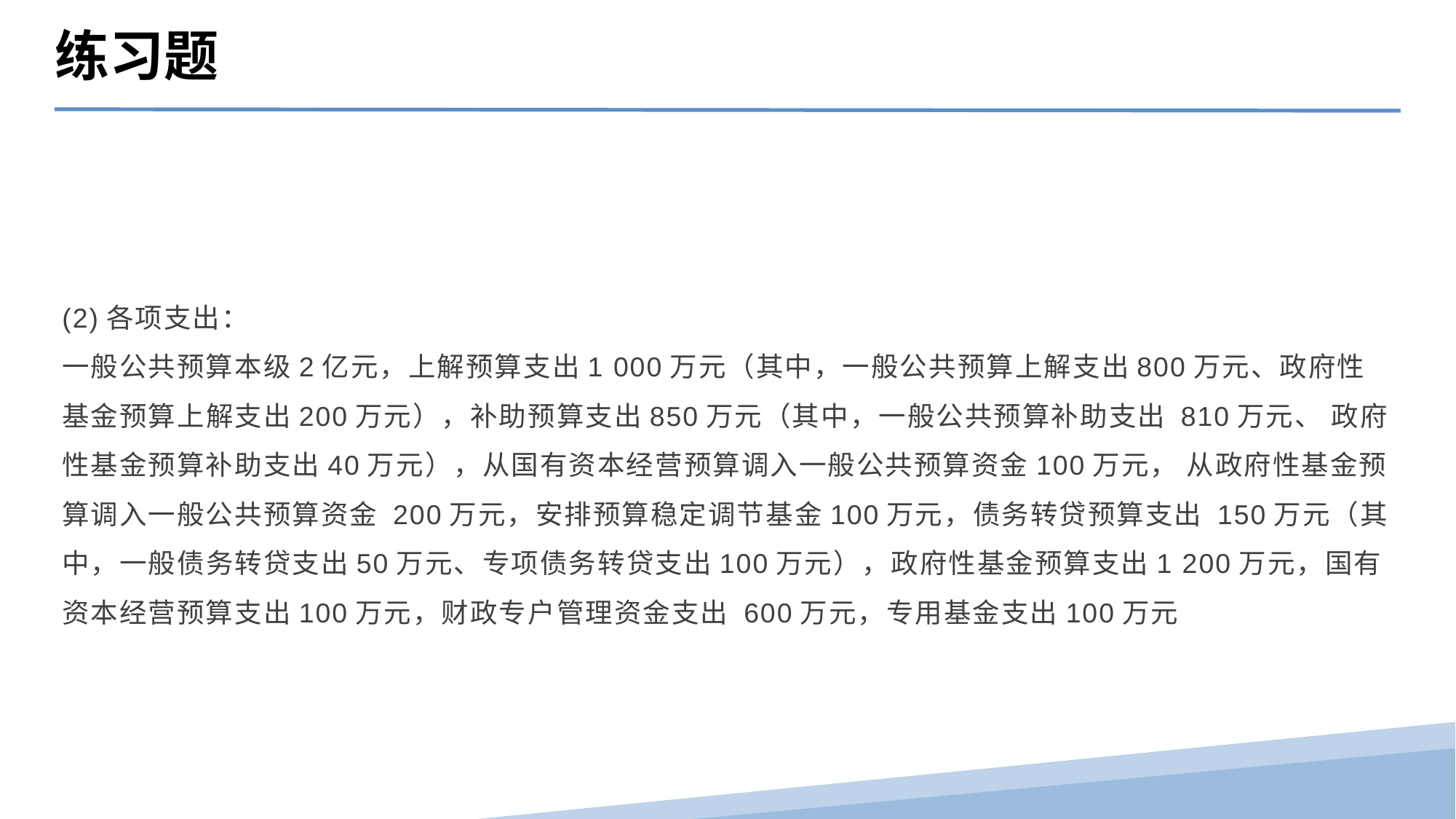

练习题
(2)各项支出：
一般公共预算本级2亿元，上解预算支出1 000万元（其中，一般公共预算上解支出800万元、政府性基金预算上解支出200万元），补助预算支出850万元（其中，一般公共预算补助支出 810万元、 政府性基金预算补助支出40万元），从国有资本经营预算调入一般公共预算资金100万元， 从政府性基金预算调入一般公共预算资金 200万元，安排预算稳定调节基金100万元，债务转贷预算支出 150万元（其中，一般债务转贷支出50万元、专项债务转贷支出100万元），政府性基金预算支出1 200万元，国有资本经营预算支出100万元，财政专户管理资金支出 600万元，专用基金支出100万元